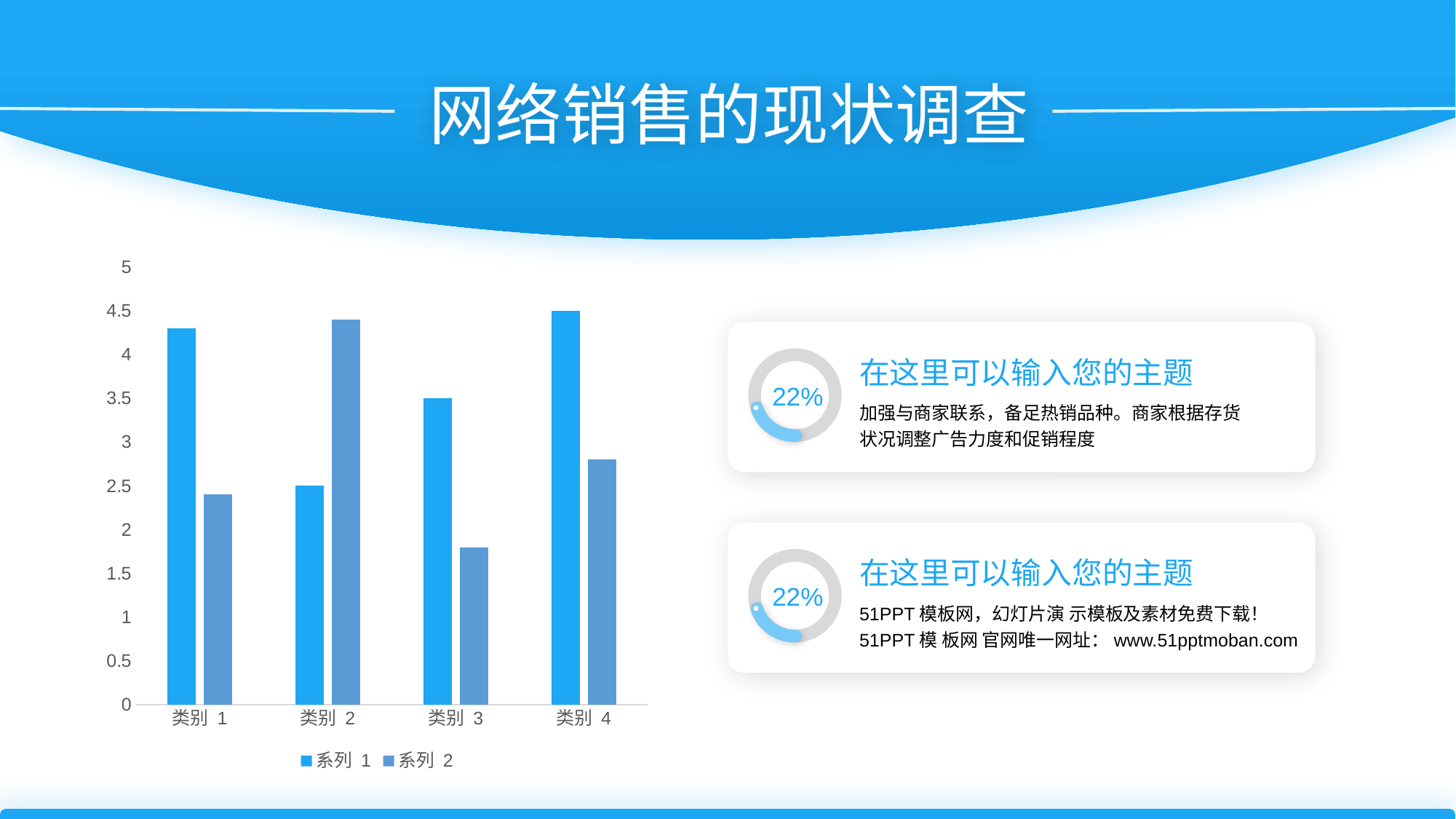

网络销售的现状调查

### Chart

| Category | 系列 1 | 系列 2 |
|---|---|---|
| 类别 1 | 4.3 | 2.4 |
| 类别 2 | 2.5 | 4.4 |
| 类别 3 | 3.5 | 1.8 |
| 类别 4 | 4.5 | 2.8 |
在这里可以输入您的主题

22%
加强与商家联系，备足热销品种。商家根据存货状况调整广告力度和促销程度

在这里可以输入您的主题

22%
51PPT模板网，幻灯片演 示模板及素材免费下载！
51PPT模 板网 官网唯一网址：www.51pptmoban.com